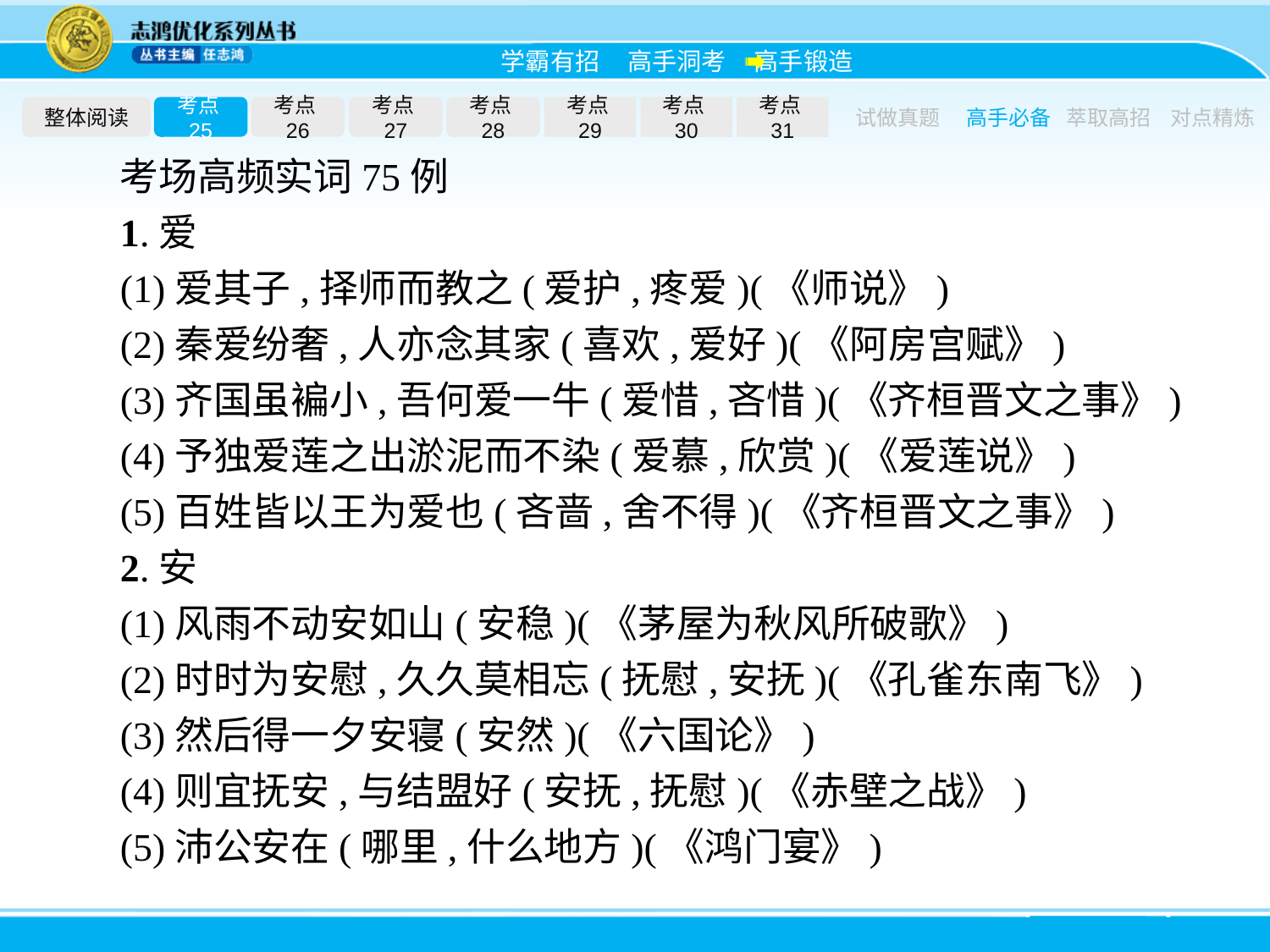

整体阅读
考点25
考点26
考点27
考点28
考点29
考点30
考点31
试做真题
高手必备
萃取高招
对点精炼
考场高频实词75例
1.爱
(1)爱其子,择师而教之(爱护,疼爱)(《师说》)
(2)秦爱纷奢,人亦念其家(喜欢,爱好)(《阿房宫赋》)
(3)齐国虽褊小,吾何爱一牛(爱惜,吝惜)(《齐桓晋文之事》)
(4)予独爱莲之出淤泥而不染(爱慕,欣赏)(《爱莲说》)
(5)百姓皆以王为爱也(吝啬,舍不得)(《齐桓晋文之事》)
2.安
(1)风雨不动安如山(安稳)(《茅屋为秋风所破歌》)
(2)时时为安慰,久久莫相忘(抚慰,安抚)(《孔雀东南飞》)
(3)然后得一夕安寝(安然)(《六国论》)
(4)则宜抚安,与结盟好(安抚,抚慰)(《赤壁之战》)
(5)沛公安在(哪里,什么地方)(《鸿门宴》)